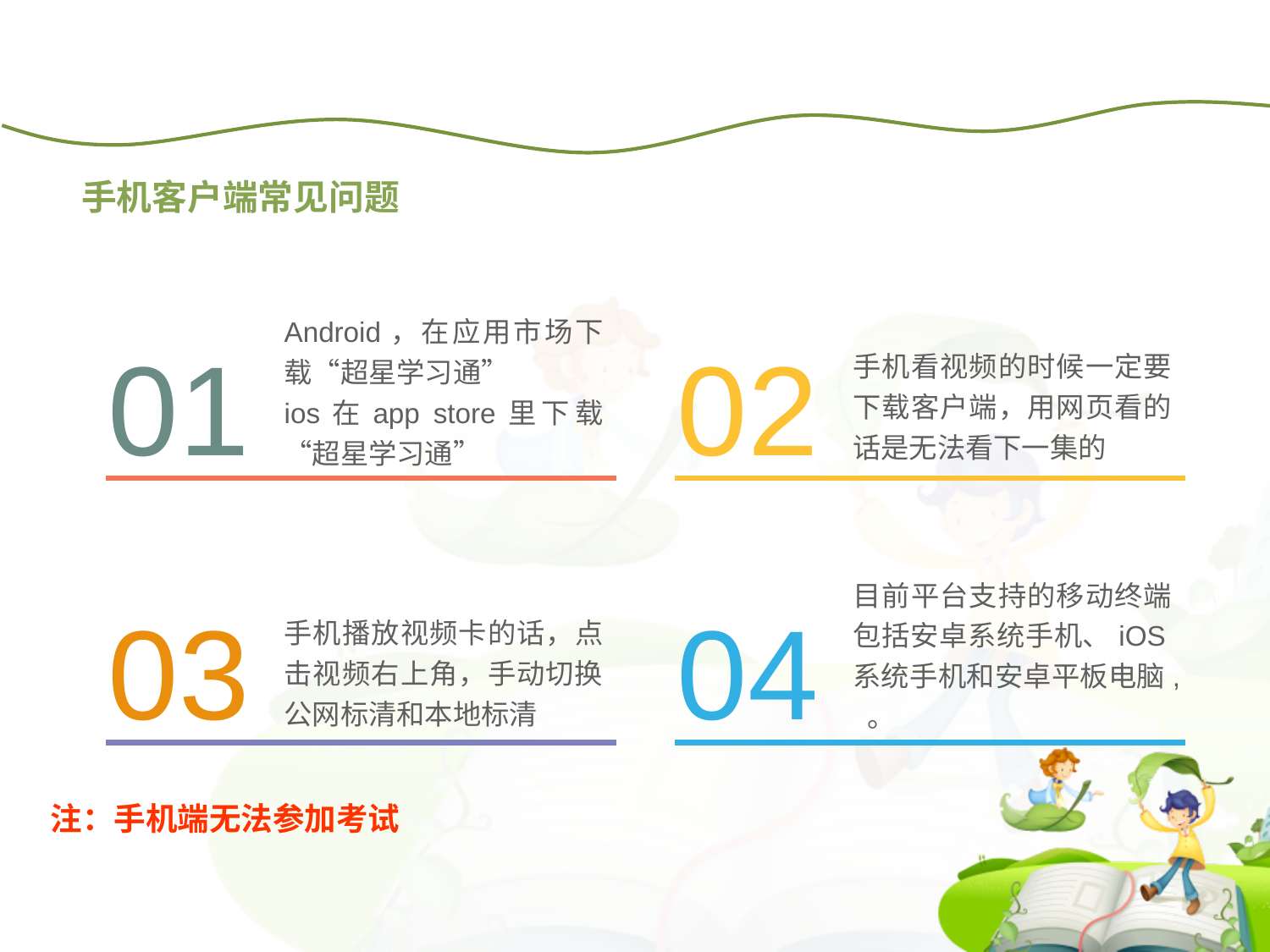

# 手机客户端常见问题
Android，在应用市场下载“超星学习通”
ios在app store里下载“超星学习通”
01
02
手机看视频的时候一定要下载客户端，用网页看的话是无法看下一集的
目前平台支持的移动终端包括安卓系统手机、iOS系统手机和安卓平板电脑, 。
03
04
手机播放视频卡的话，点击视频右上角，手动切换公网标清和本地标清
注：手机端无法参加考试